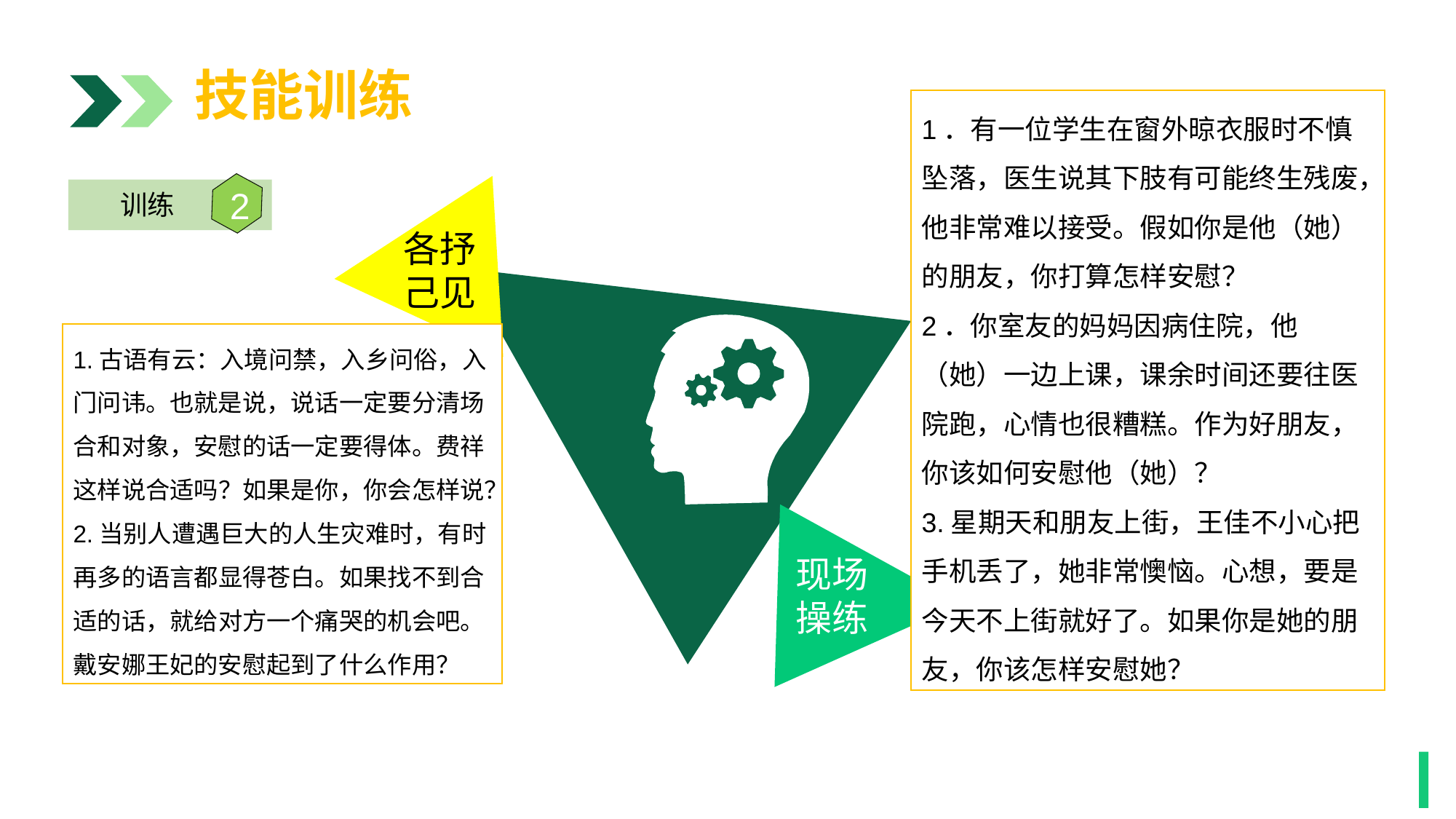

技能训练

1．有一位学生在窗外晾衣服时不慎坠落，医生说其下肢有可能终生残废，他非常难以接受。假如你是他（她）的朋友，你打算怎样安慰？
2．你室友的妈妈因病住院，他（她）一边上课，课余时间还要往医院跑，心情也很糟糕。作为好朋友，你该如何安慰他（她）？
3.星期天和朋友上街，王佳不小心把手机丢了，她非常懊恼。心想，要是今天不上街就好了。如果你是她的朋友，你该怎样安慰她？

各抒
己见
2

训练

1.古语有云：入境问禁，入乡问俗，入门问讳。也就是说，说话一定要分清场合和对象，安慰的话一定要得体。费祥这样说合适吗？如果是你，你会怎样说？
2.当别人遭遇巨大的人生灾难时，有时再多的语言都显得苍白。如果找不到合适的话，就给对方一个痛哭的机会吧。戴安娜王妃的安慰起到了什么作用？

现场
操练
7